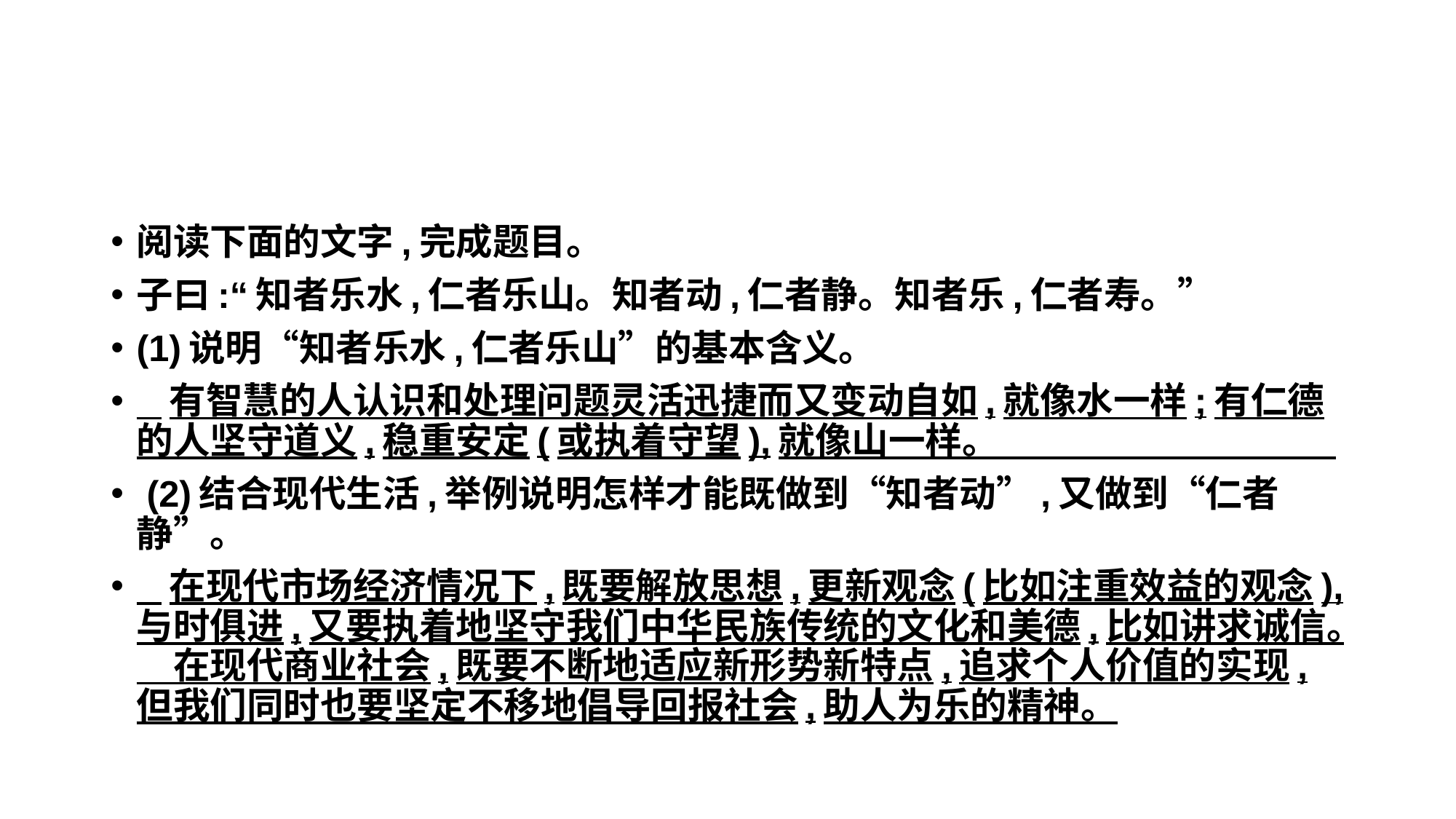

#
阅读下面的文字,完成题目。
子曰:“知者乐水,仁者乐山。知者动,仁者静。知者乐,仁者寿。”
(1)说明“知者乐水,仁者乐山”的基本含义。
   有智慧的人认识和处理问题灵活迅捷而又变动自如,就像水一样;有仁德的人坚守道义,稳重安定(或执着守望),就像山一样。
 (2)结合现代生活,举例说明怎样才能既做到“知者动”,又做到“仁者静”。
   在现代市场经济情况下,既要解放思想,更新观念(比如注重效益的观念),与时俱进,又要执着地坚守我们中华民族传统的文化和美德,比如讲求诚信。　在现代商业社会,既要不断地适应新形势新特点,追求个人价值的实现,但我们同时也要坚定不移地倡导回报社会,助人为乐的精神。